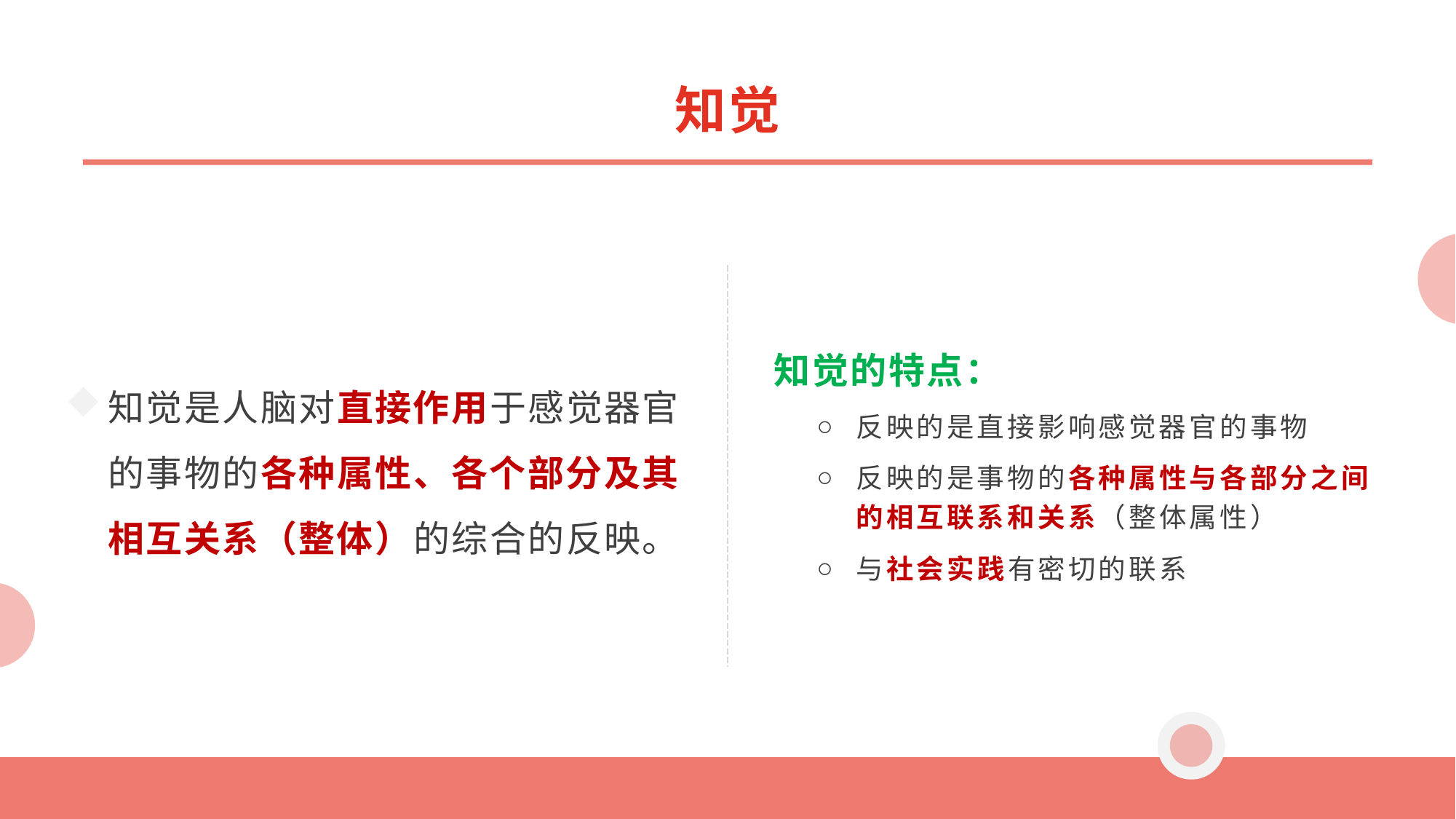

知觉

知觉是人脑对直接作用于感觉器官的事物的各种属性、各个部分及其相互关系（整体）的综合的反映。
知觉的特点：
反映的是直接影响感觉器官的事物
反映的是事物的各种属性与各部分之间的相互联系和关系（整体属性）
与社会实践有密切的联系